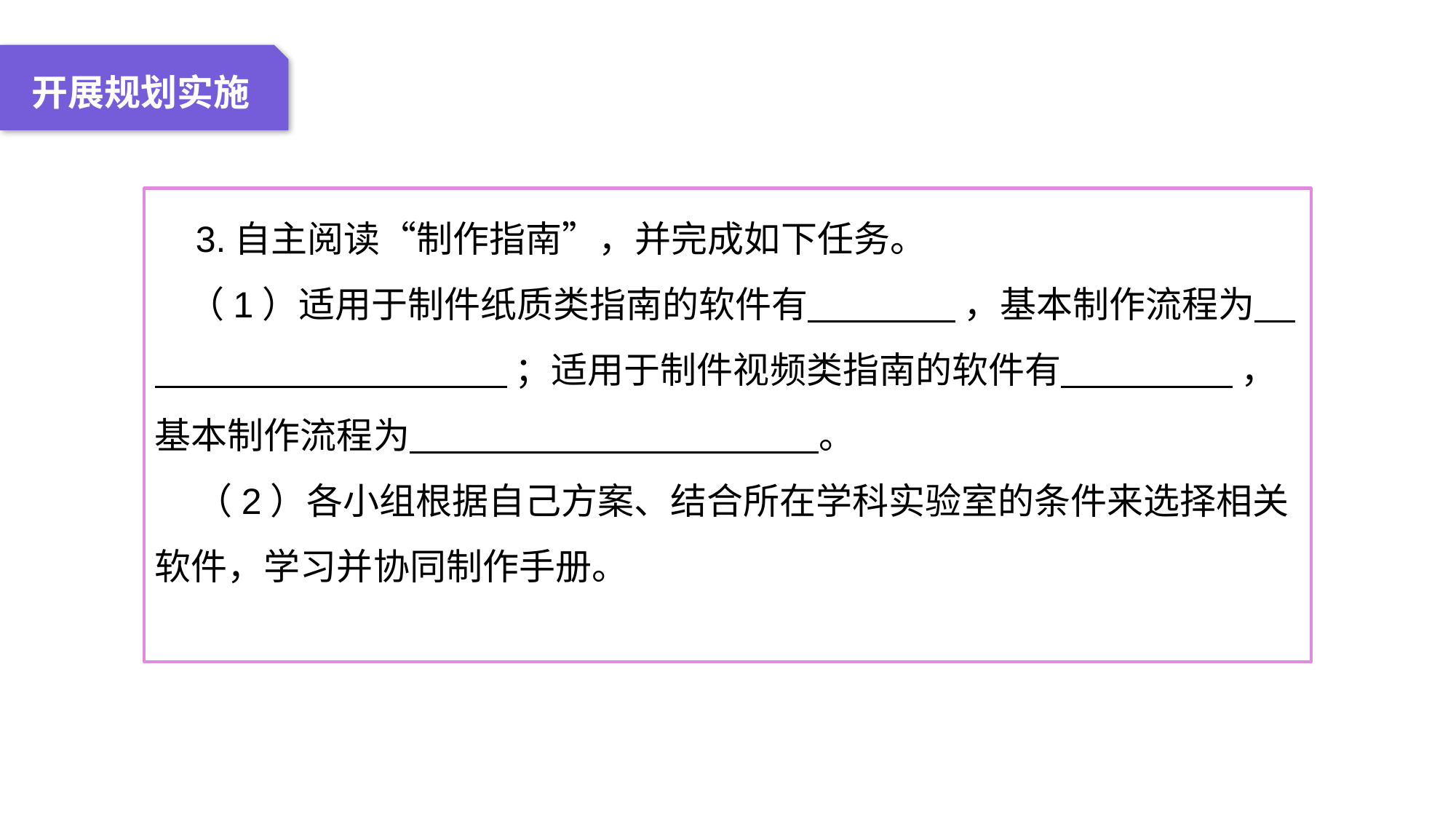

04 名词解释
01 准备过程
02 整体结构
03 重点说明
开展规划实施
    3.自主阅读“制作指南”，并完成如下任务。
   （1）适用于制件纸质类指南的软件有                   ，基本制作流程为                                                  ；适用于制件视频类指南的软件有                      ，基本制作流程为                                                  。
    （2）各小组根据自己方案、结合所在学科实验室的条件来选择相关软件，学习并协同制作手册。